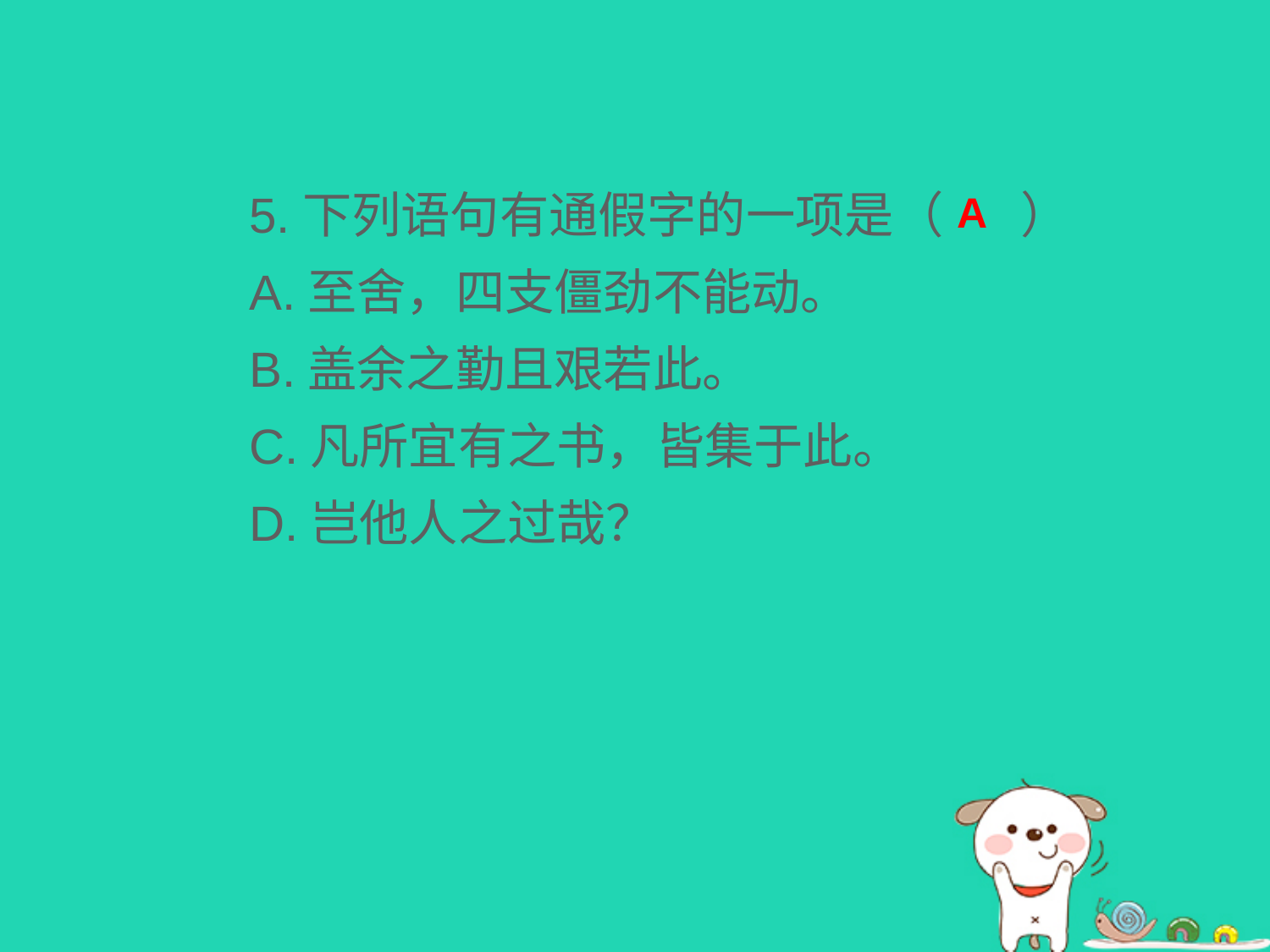

5.下列语句有通假字的一项是（       ）
A.至舍，四支僵劲不能动。
B.盖余之勤且艰若此。
C.凡所宜有之书，皆集于此。
D.岂他人之过哉？
A